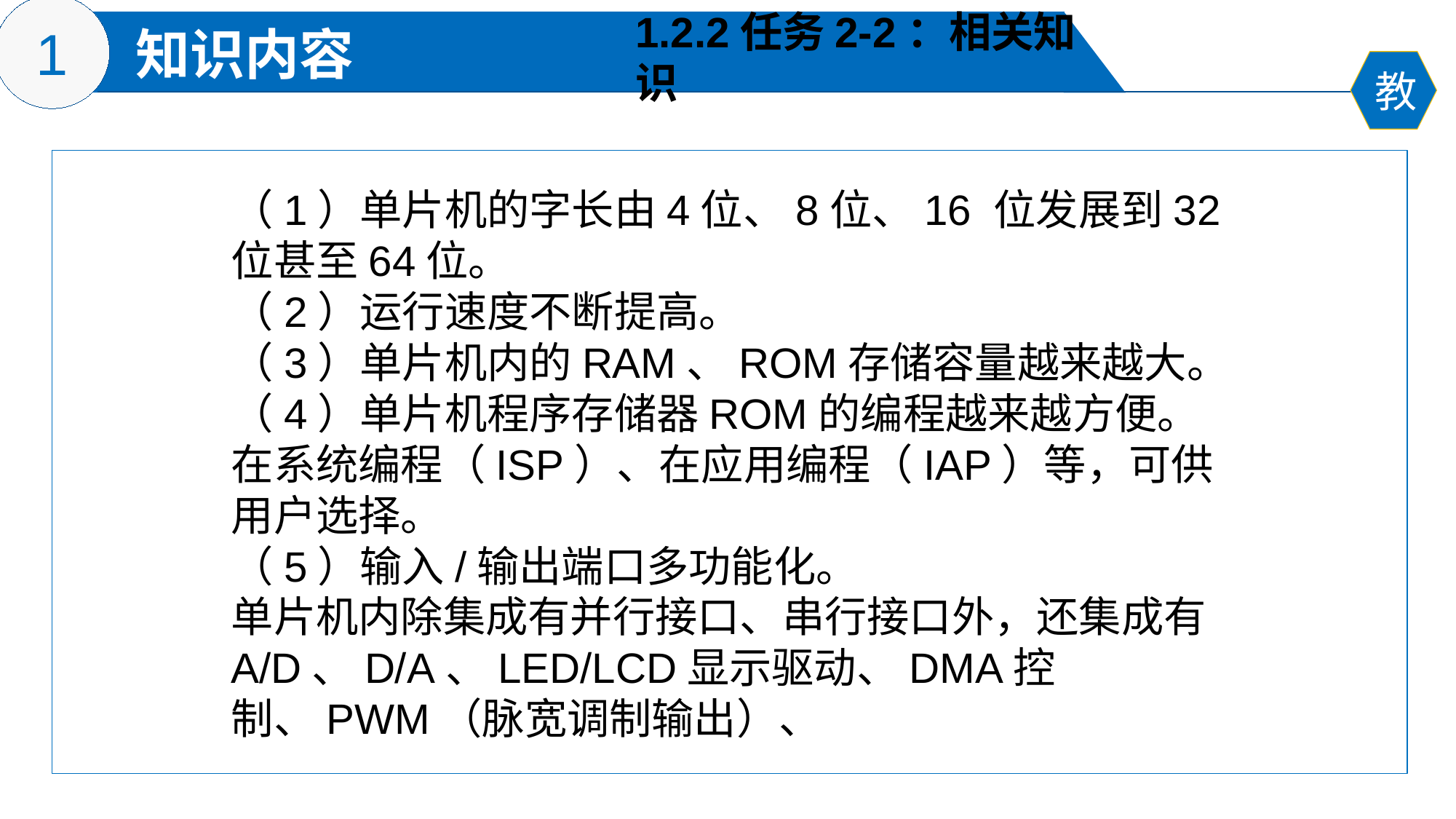

1.2.2任务2-2：相关知识
（1）单片机的字长由4位、8位、16 位发展到32位甚至64位。
（2）运行速度不断提高。
（3）单片机内的RAM、ROM存储容量越来越大。
（4）单片机程序存储器ROM的编程越来越方便。
在系统编程（ISP）、在应用编程（IAP）等，可供用户选择。
（5）输入/输出端口多功能化。
单片机内除集成有并行接口、串行接口外，还集成有A/D、D/A、LED/LCD显示驱动、DMA控制、PWM（脉宽调制输出）、